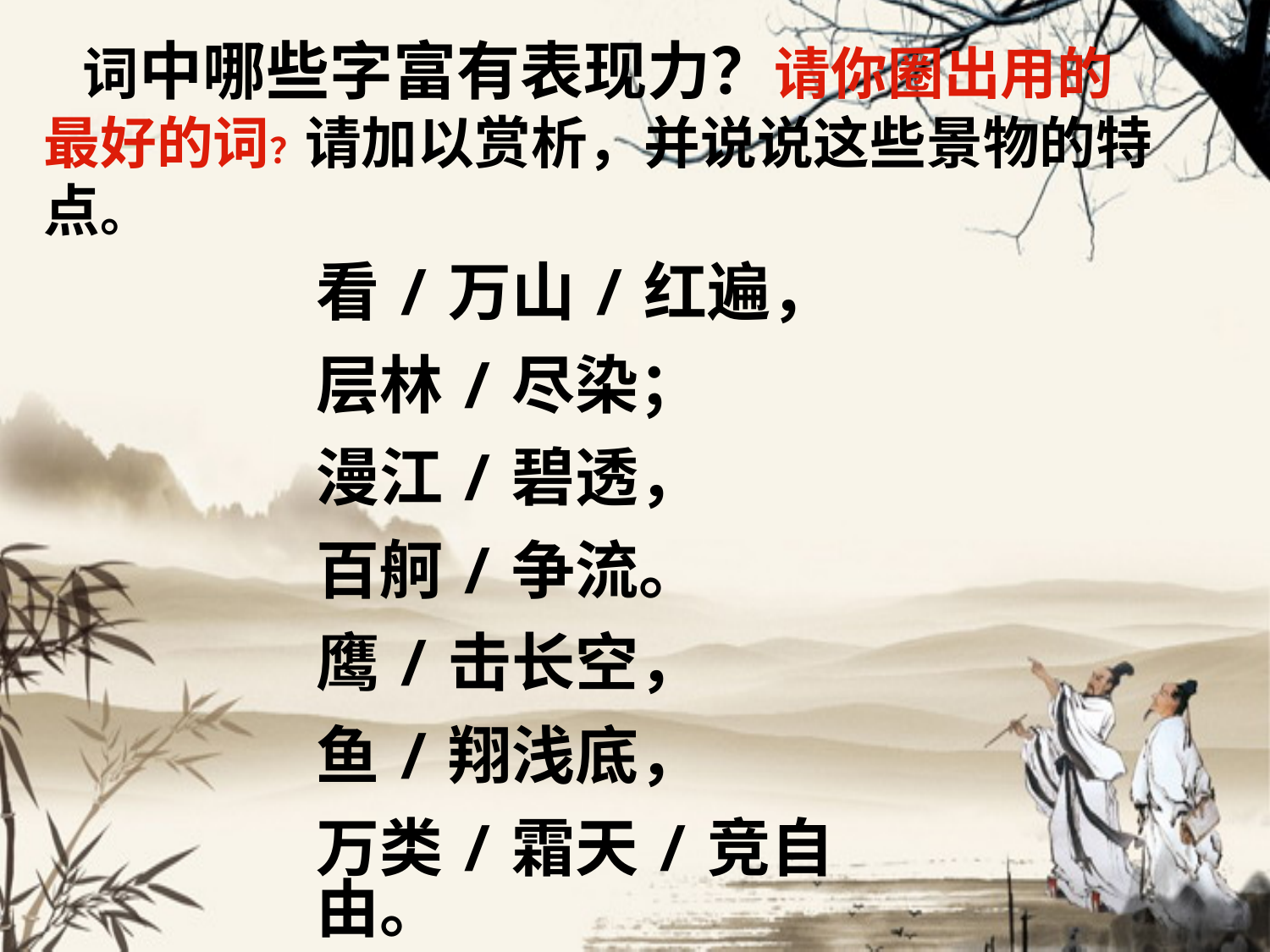

# 词中哪些字富有表现力？请你圈出用的最好的词？请加以赏析，并说说这些景物的特点。

看/万山/红遍，
层林/尽染；
漫江/碧透，
百舸/争流。
鹰/击长空，
鱼/翔浅底，
万类/霜天/竞自由。